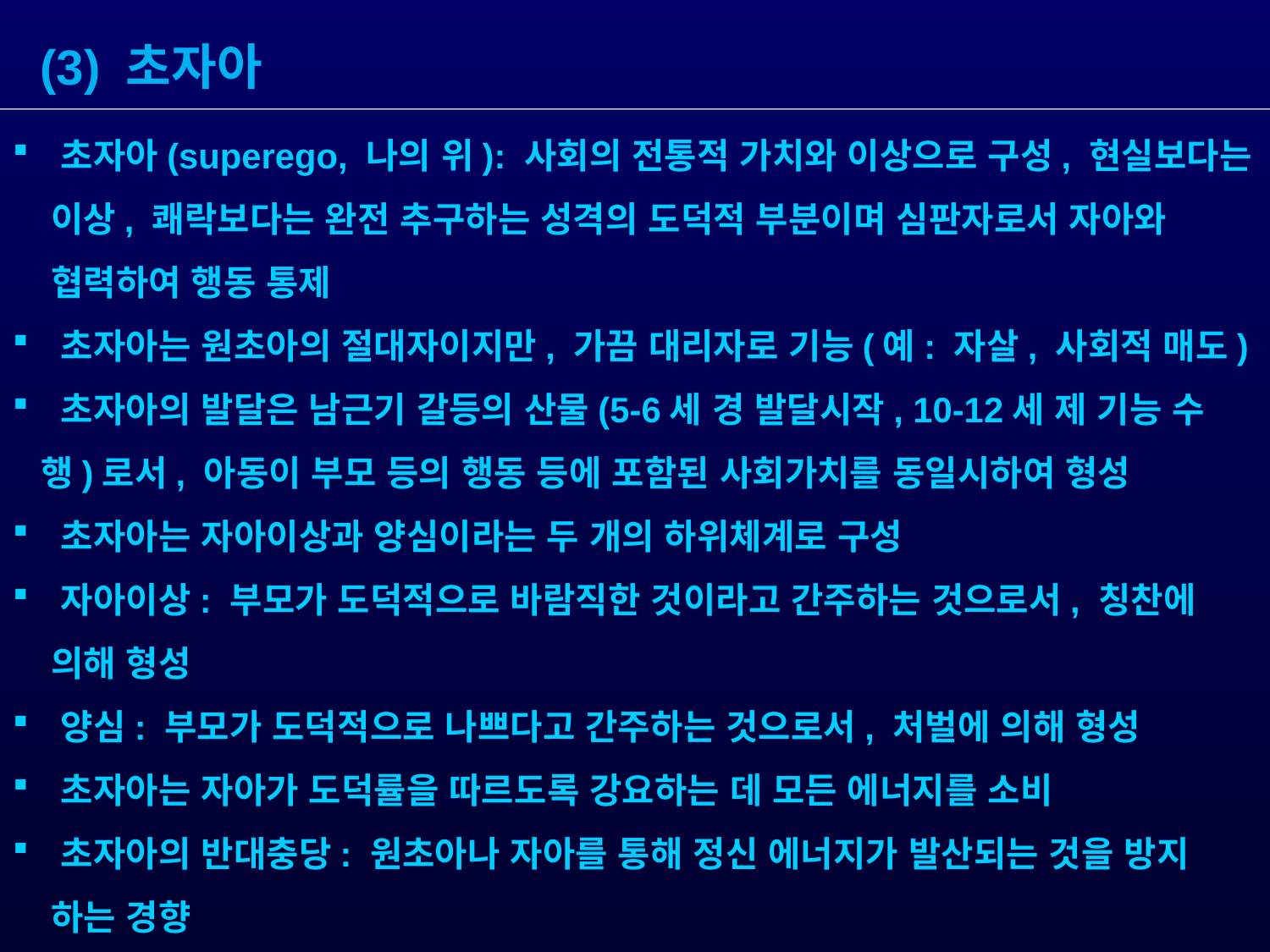

(3) 초자아
 초자아(superego, 나의 위): 사회의 전통적 가치와 이상으로 구성, 현실보다는
   이상, 쾌락보다는 완전 추구하는 성격의 도덕적 부분이며 심판자로서 자아와
   협력하여 행동 통제
 초자아는 원초아의 절대자이지만, 가끔 대리자로 기능(예: 자살, 사회적 매도)
 초자아의 발달은 남근기 갈등의 산물(5-6세 경 발달시작, 10-12세 제 기능 수
  행)로서, 아동이 부모 등의 행동 등에 포함된 사회가치를 동일시하여 형성
 초자아는 자아이상과 양심이라는 두 개의 하위체계로 구성
 자아이상: 부모가 도덕적으로 바람직한 것이라고 간주하는 것으로서, 칭찬에
   의해 형성
 양심: 부모가 도덕적으로 나쁘다고 간주하는 것으로서, 처벌에 의해 형성
 초자아는 자아가 도덕률을 따르도록 강요하는 데 모든 에너지를 소비
 초자아의 반대충당: 원초아나 자아를 통해 정신 에너지가 발산되는 것을 방지
   하는 경향